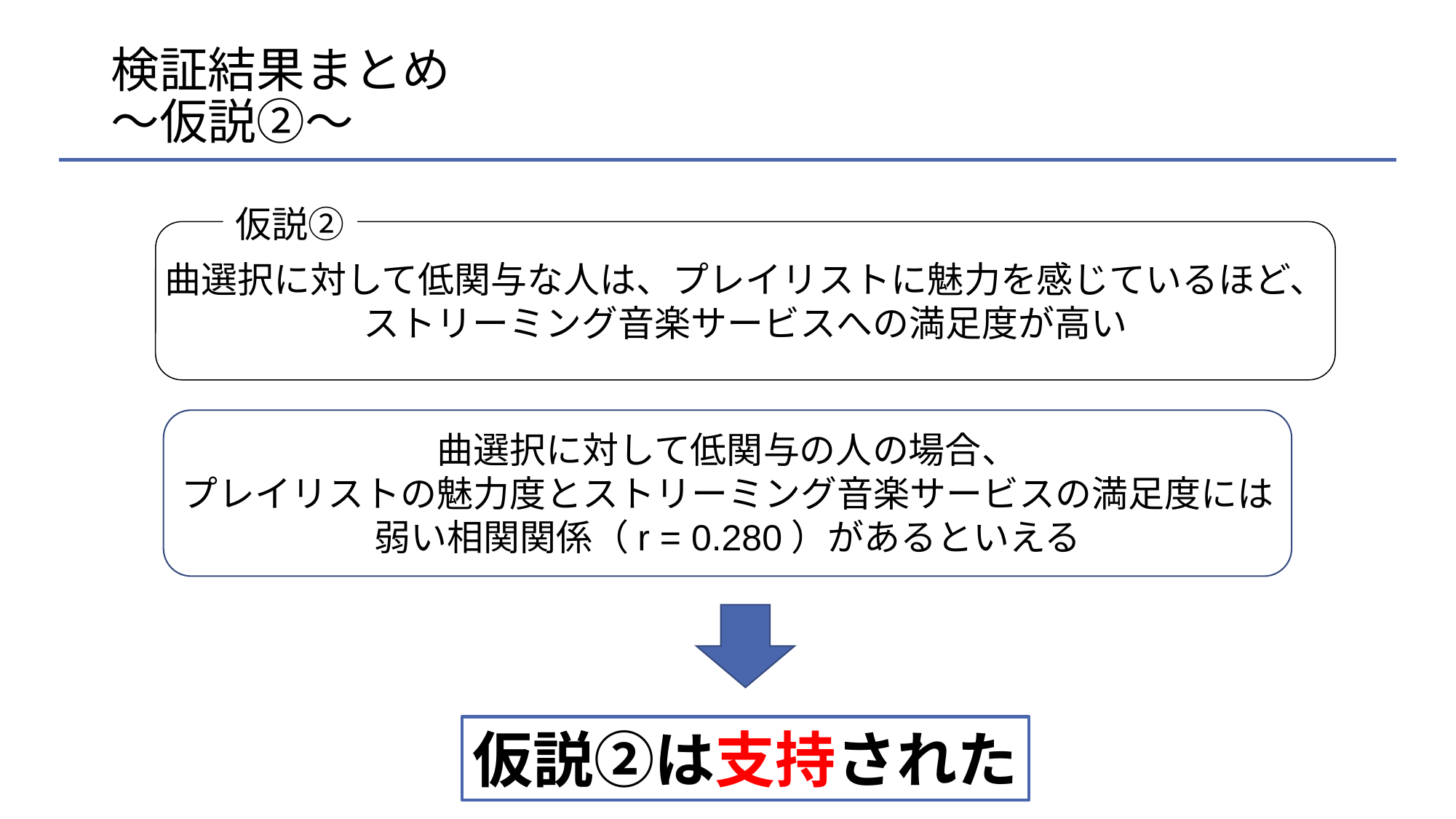

# 検証結果まとめ ～仮説②～
仮説②

曲選択に対して低関与な人は、プレイリストに魅力を感じているほど、ストリーミング音楽サービスへの満足度が高い

曲選択に対して低関与の人の場合、
プレイリストの魅力度とストリーミング音楽サービスの満足度には
弱い相関関係（r = 0.280）があるといえる

仮説②は支持された